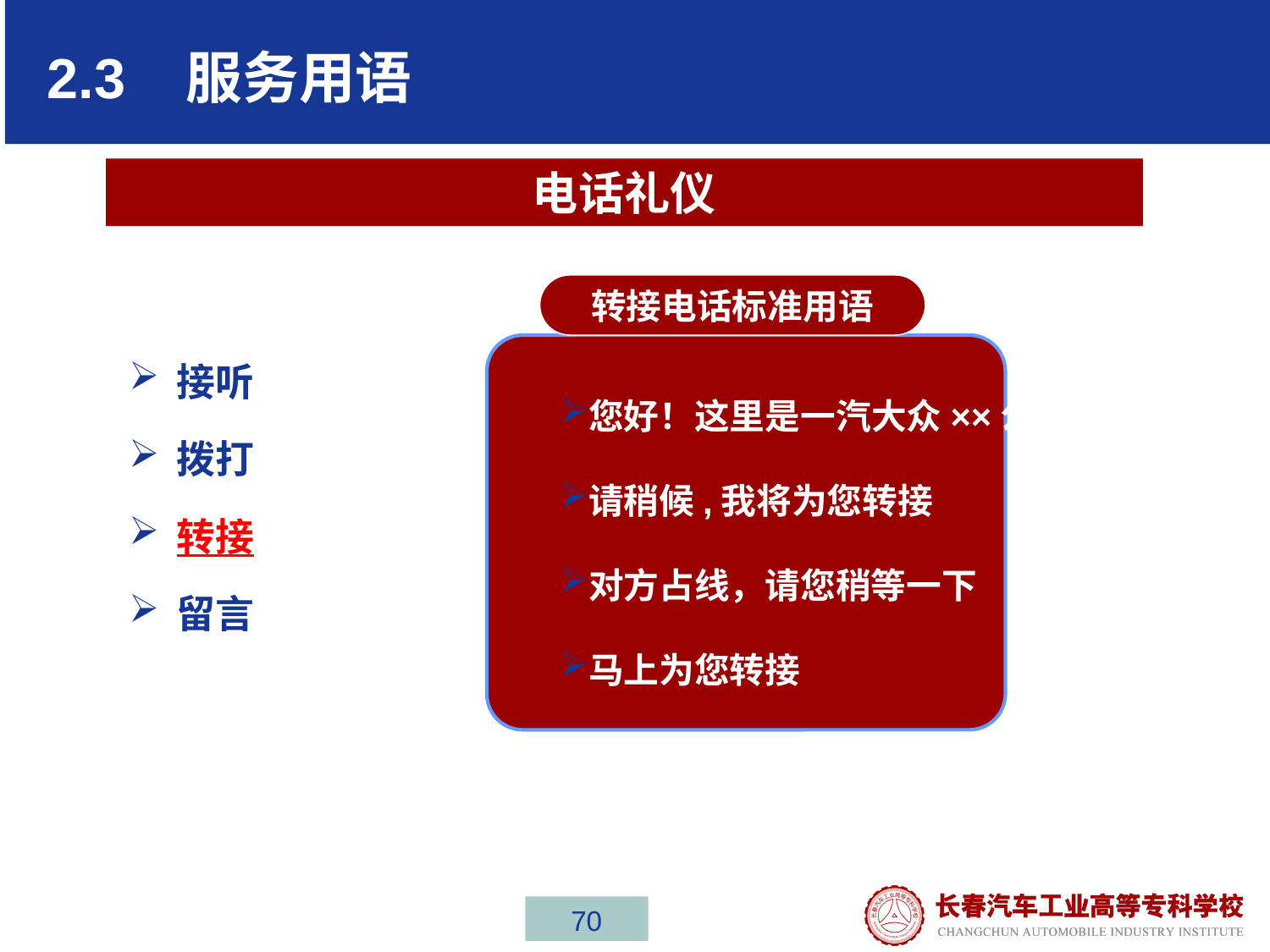

2.3   服务用语

电话礼仪
转接电话标准用语
接听
拨打
转接
留言
您好！这里是一汽大众××公司！
请稍候,我将为您转接
对方占线，请您稍等一下
马上为您转接
70